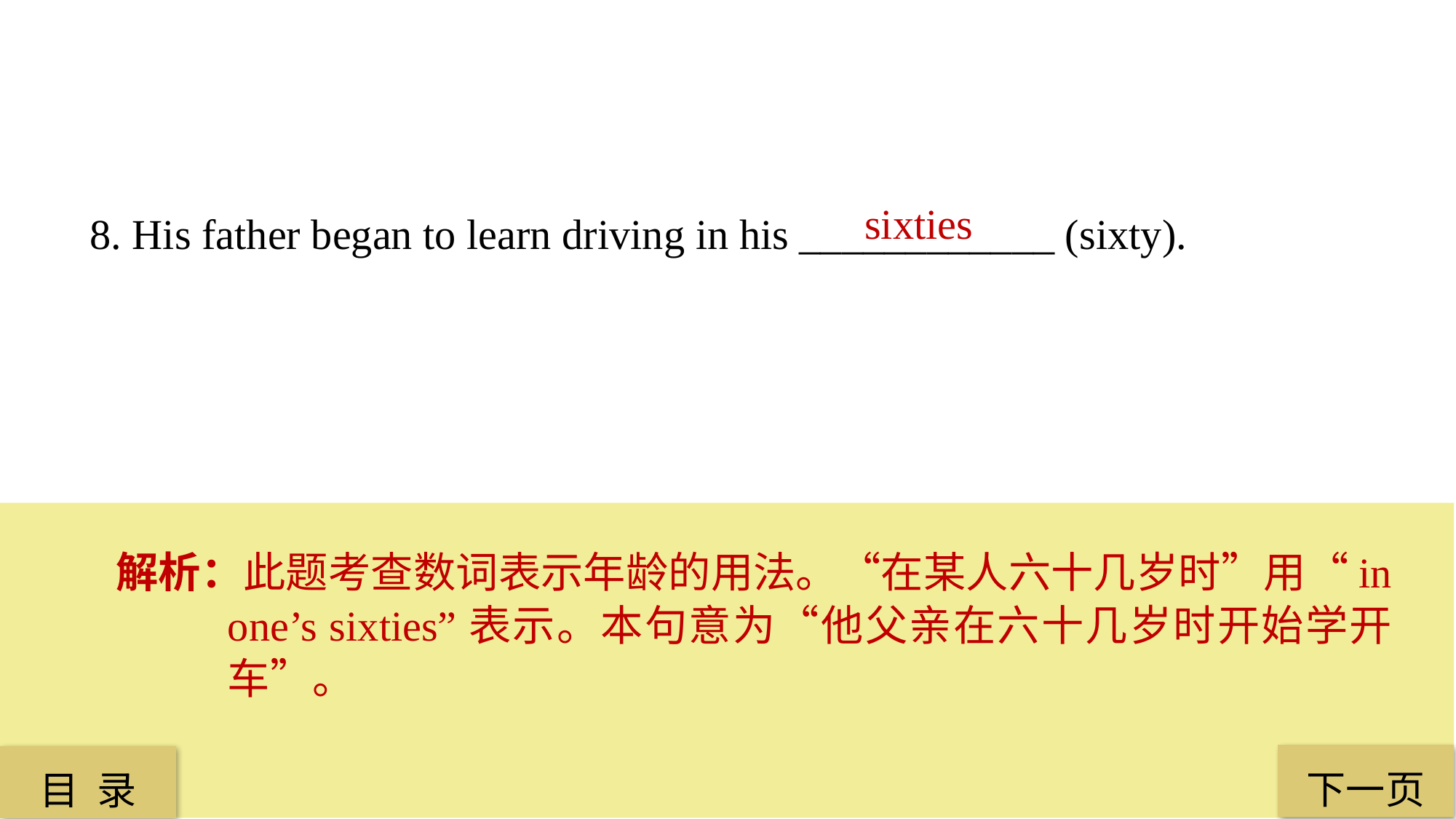

sixties
8. His father began to learn driving in his ____________ (sixty).
解析：此题考查数词表示年龄的用法。“在某人六十几岁时”用“in one’s sixties”表示。本句意为“他父亲在六十几岁时开始学开车”。